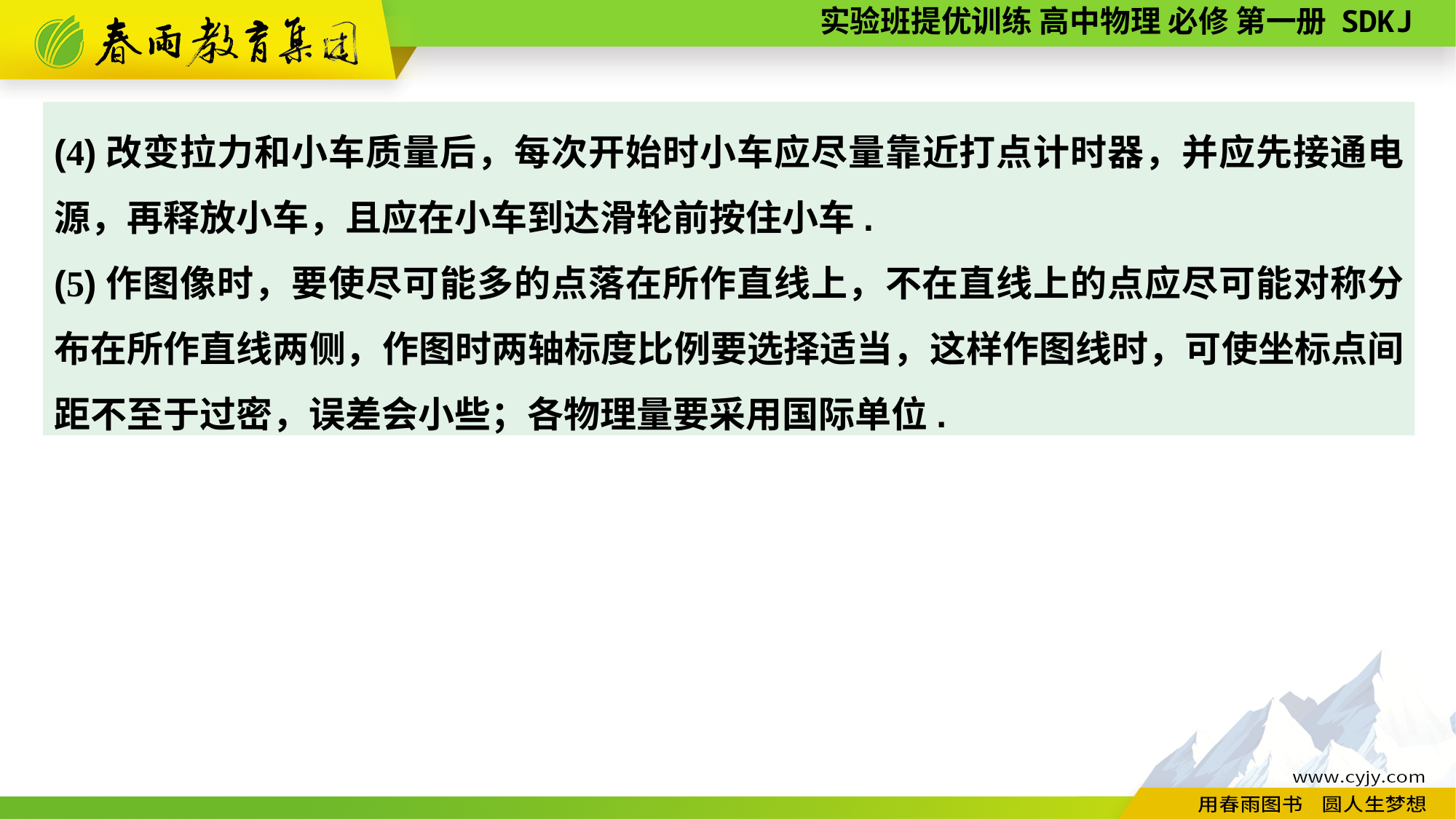

(4)改变拉力和小车质量后，每次开始时小车应尽量靠近打点计时器，并应先接通电源，再释放小车，且应在小车到达滑轮前按住小车.
(5)作图像时，要使尽可能多的点落在所作直线上，不在直线上的点应尽可能对称分布在所作直线两侧，作图时两轴标度比例要选择适当，这样作图线时，可使坐标点间距不至于过密，误差会小些；各物理量要采用国际单位.